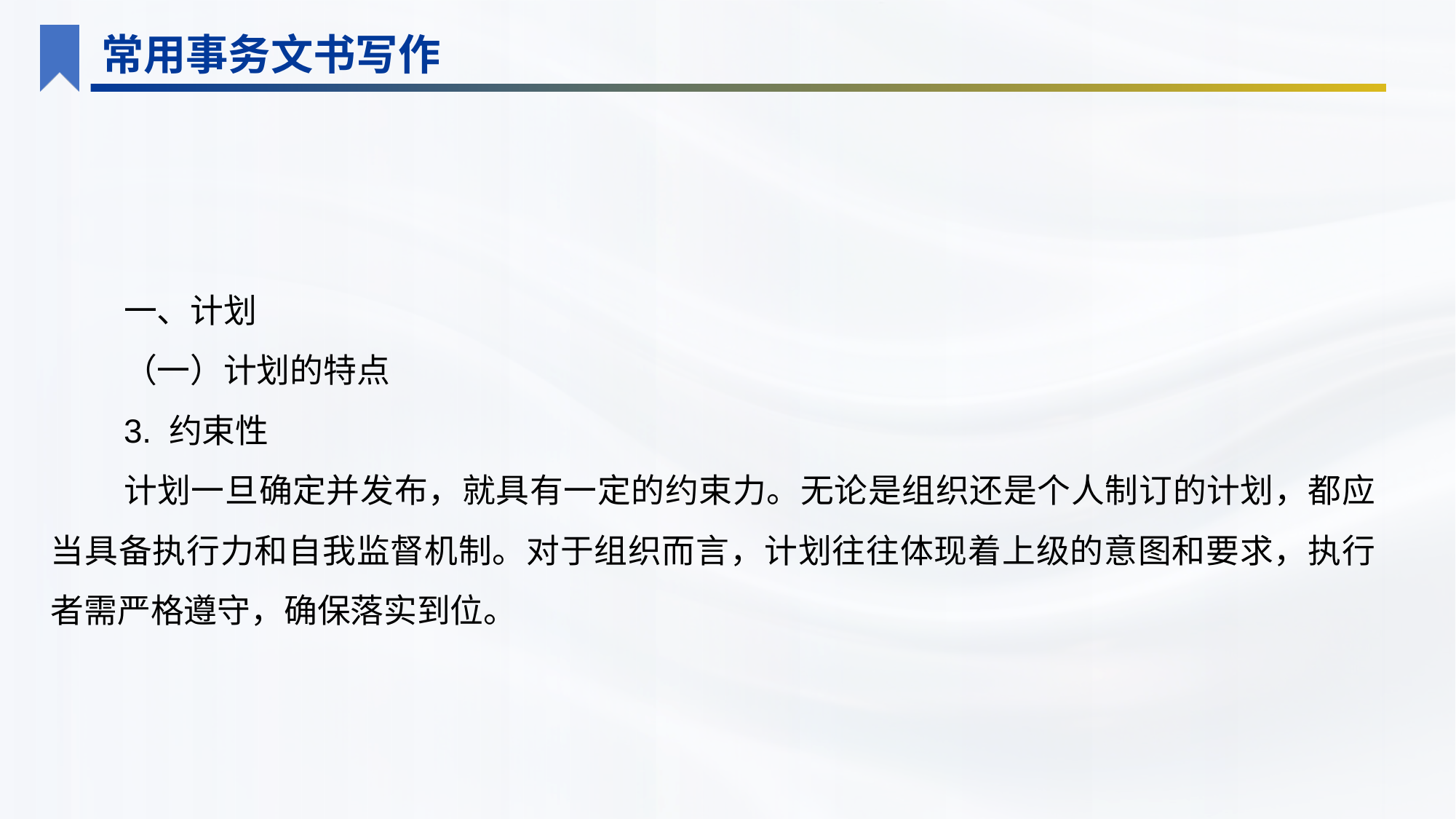

常用事务文书写作
一、计划
（一）计划的特点
3. 约束性
计划一旦确定并发布，就具有一定的约束力。无论是组织还是个人制订的计划，都应当具备执行力和自我监督机制。对于组织而言，计划往往体现着上级的意图和要求，执行者需严格遵守，确保落实到位。